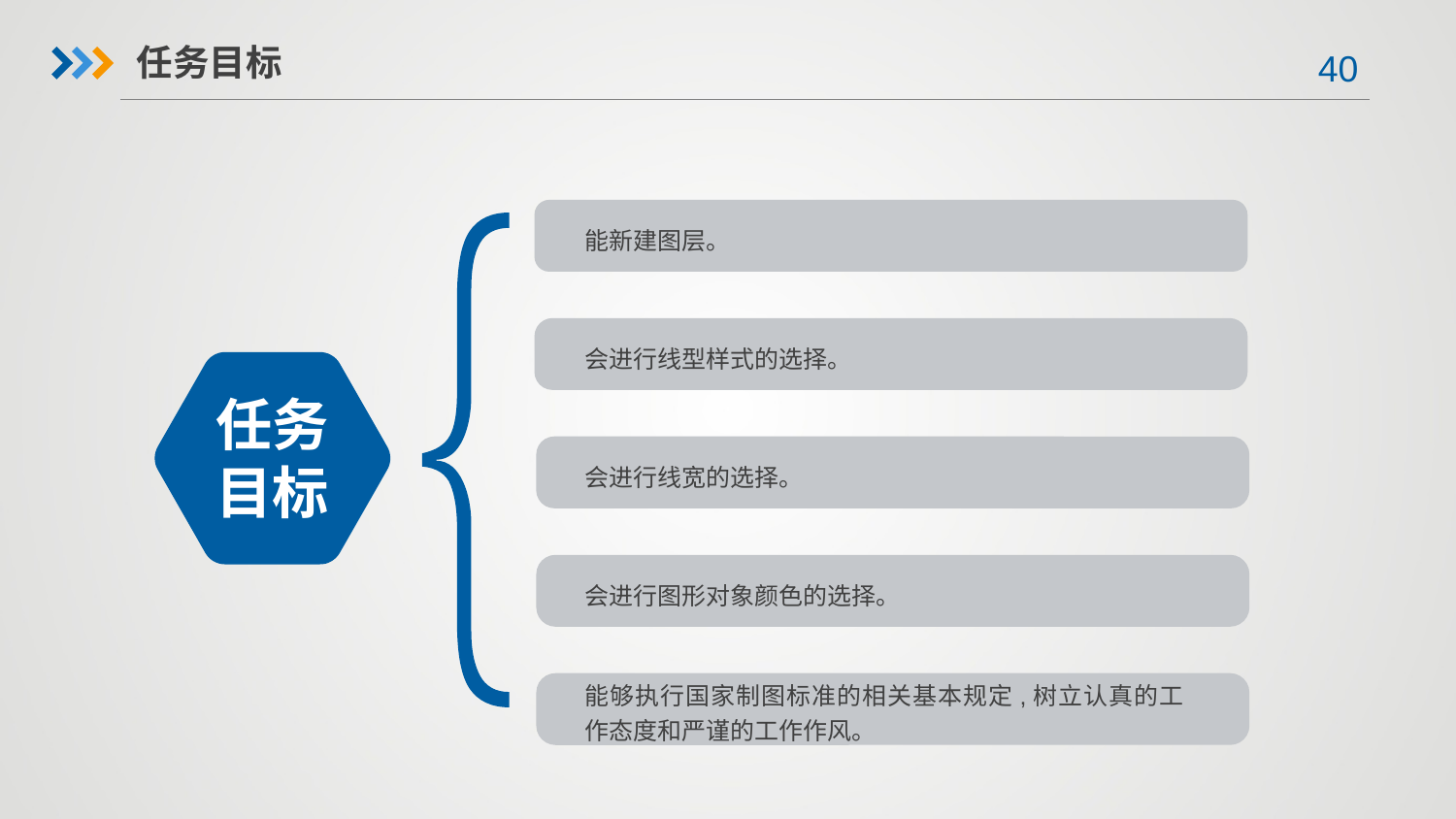

任务目标

能新建图层。

会进行线型样式的选择。

任务目标

会进行线宽的选择。

会进行图形对象颜色的选择。

能够执行国家制图标准的相关基本规定,树立认真的工作态度和严谨的工作作风。